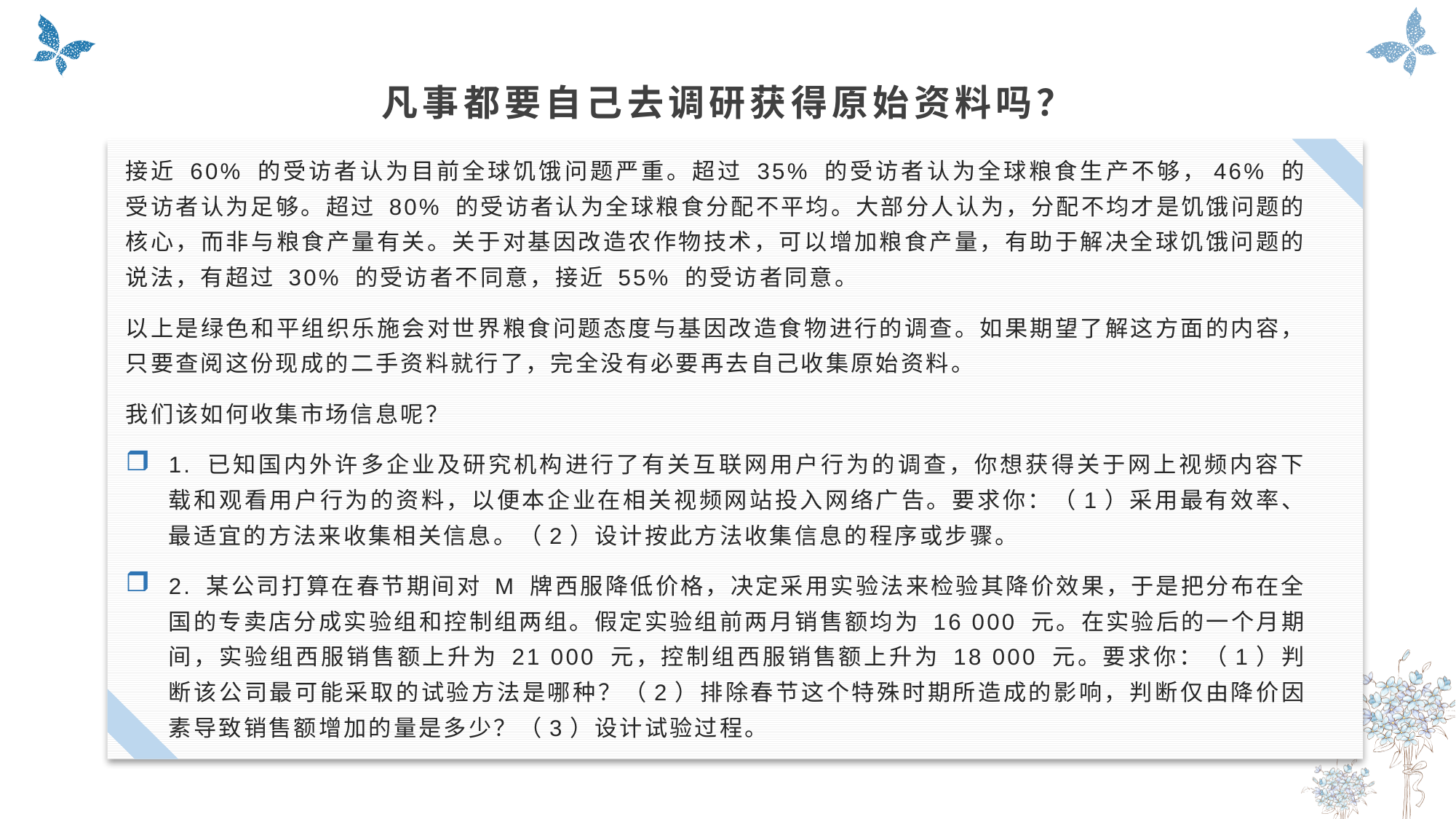

凡事都要自己去调研获得原始资料吗？

接近 60% 的受访者认为目前全球饥饿问题严重。超过 35% 的受访者认为全球粮食生产不够，46% 的受访者认为足够。超过 80% 的受访者认为全球粮食分配不平均。大部分人认为，分配不均才是饥饿问题的核心，而非与粮食产量有关。关于对基因改造农作物技术，可以增加粮食产量，有助于解决全球饥饿问题的说法，有超过 30% 的受访者不同意，接近 55% 的受访者同意。
以上是绿色和平组织乐施会对世界粮食问题态度与基因改造食物进行的调查。如果期望了解这方面的内容，只要查阅这份现成的二手资料就行了，完全没有必要再去自己收集原始资料。
我们该如何收集市场信息呢？
1. 已知国内外许多企业及研究机构进行了有关互联网用户行为的调查，你想获得关于网上视频内容下载和观看用户行为的资料，以便本企业在相关视频网站投入网络广告。要求你：（1）采用最有效率、最适宜的方法来收集相关信息。（2）设计按此方法收集信息的程序或步骤。
2. 某公司打算在春节期间对 M 牌西服降低价格，决定采用实验法来检验其降价效果，于是把分布在全国的专卖店分成实验组和控制组两组。假定实验组前两月销售额均为 16 000 元。在实验后的一个月期间，实验组西服销售额上升为 21 000 元，控制组西服销售额上升为 18 000 元。要求你：（1）判断该公司最可能采取的试验方法是哪种？（2）排除春节这个特殊时期所造成的影响，判断仅由降价因素导致销售额增加的量是多少？（3）设计试验过程。